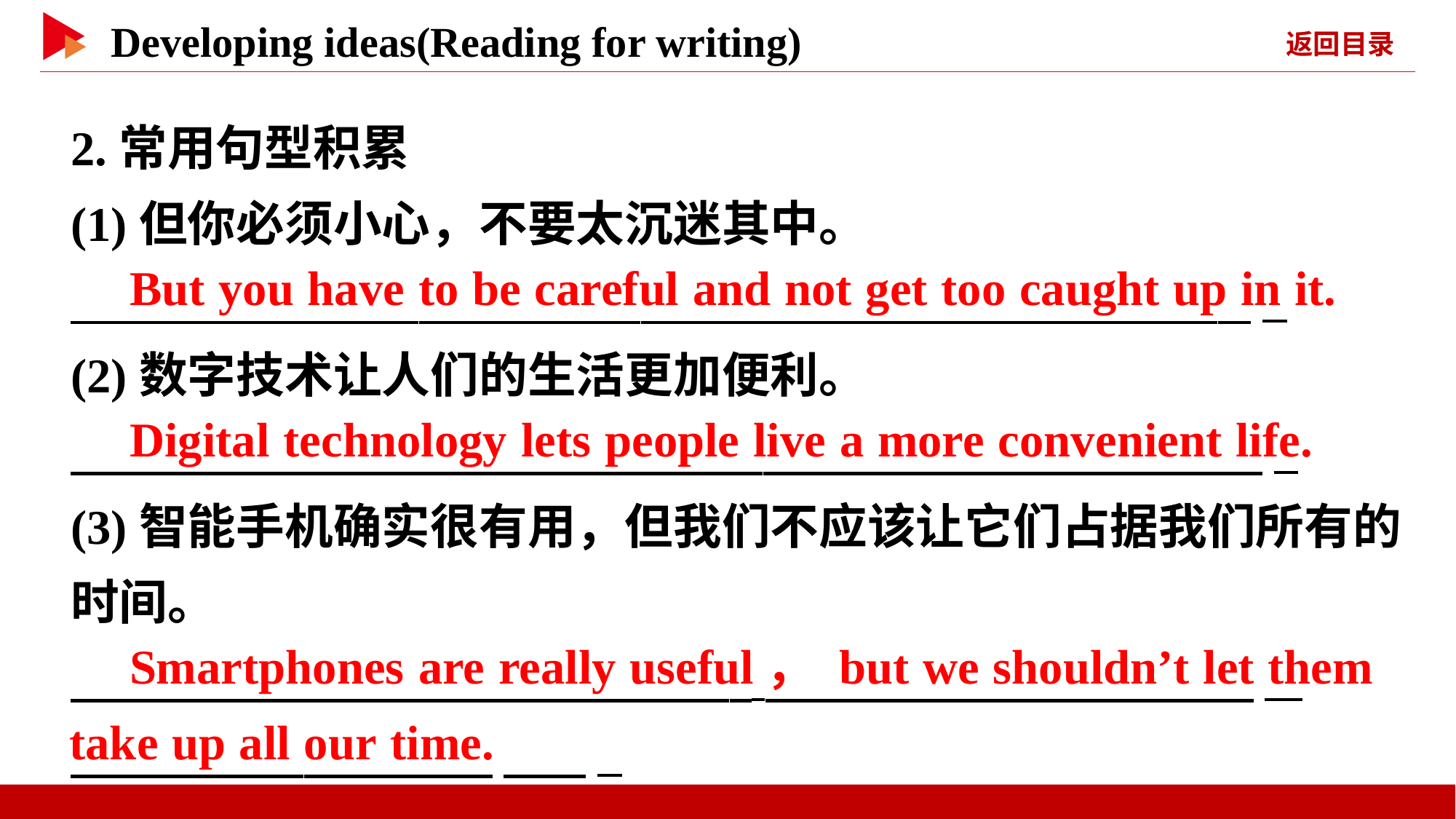

2.常用句型积累
(1)但你必须小心，不要太沉迷其中。
　                                                                                                      _
(2)数字技术让人们的生活更加便利。
　                                                                                                       _
(3)智能手机确实很有用，但我们不应该让它们占据我们所有的时间。
　                                                                                                      _
                                      　   _
　But you have to be careful and not get too caught up in it.
　Digital technology lets people live a more convenient life.
　Smartphones are really useful， but we shouldn’t let them
take up all our time.